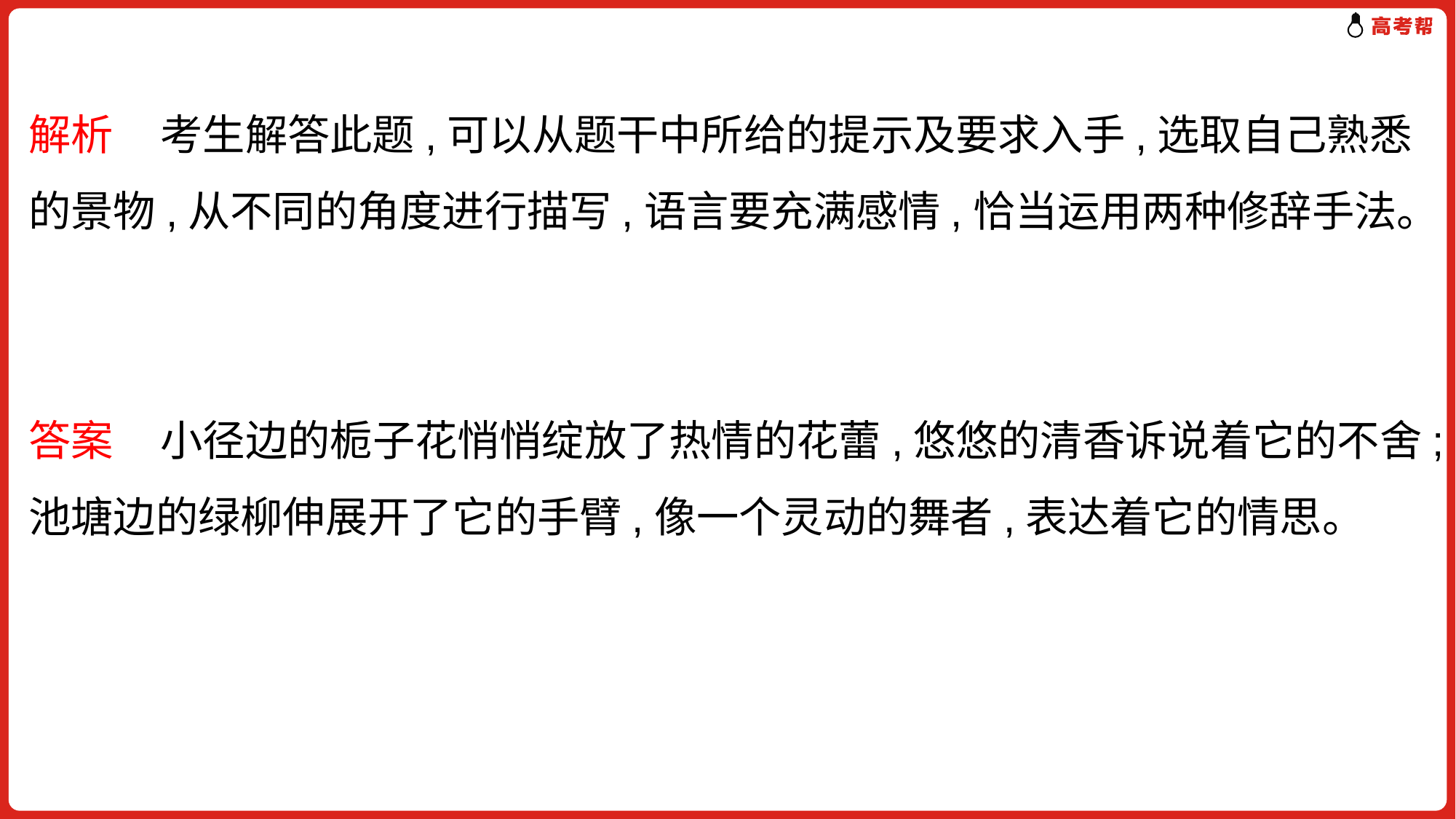

解析     考生解答此题,可以从题干中所给的提示及要求入手,选取自己熟悉的景物,从不同的角度进行描写,语言要充满感情,恰当运用两种修辞手法。

答案     小径边的栀子花悄悄绽放了热情的花蕾,悠悠的清香诉说着它的不舍;池塘边的绿柳伸展开了它的手臂,像一个灵动的舞者,表达着它的情思。